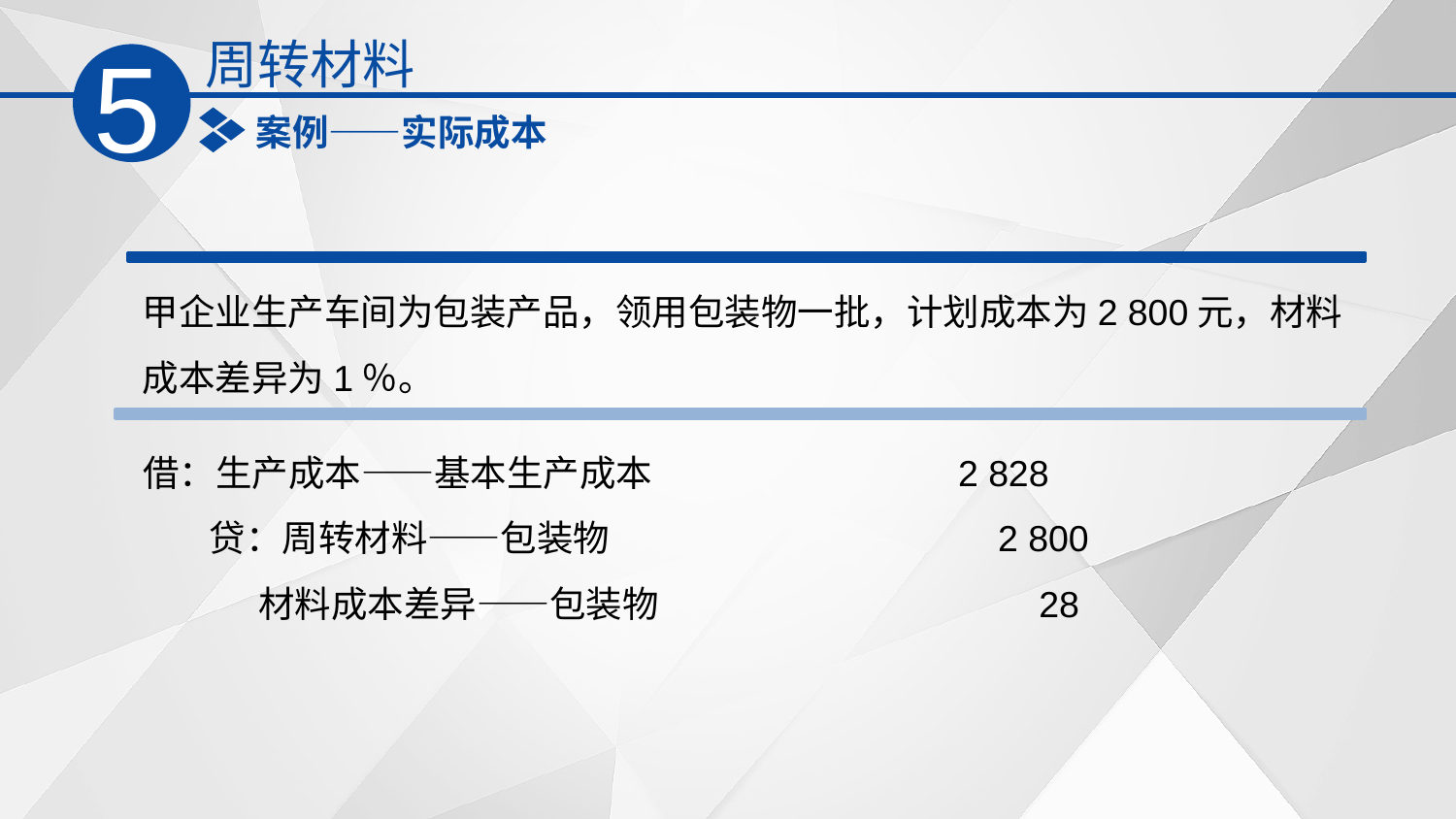

周转材料
5

案例——实际成本

甲企业生产车间为包装产品，领用包装物一批，计划成本为2 800元，材料成本差异为1％。

借：生产成本——基本生产成本                                    2 828
       贷：周转材料——包装物                                              2 800
             材料成本差异——包装物                                             28